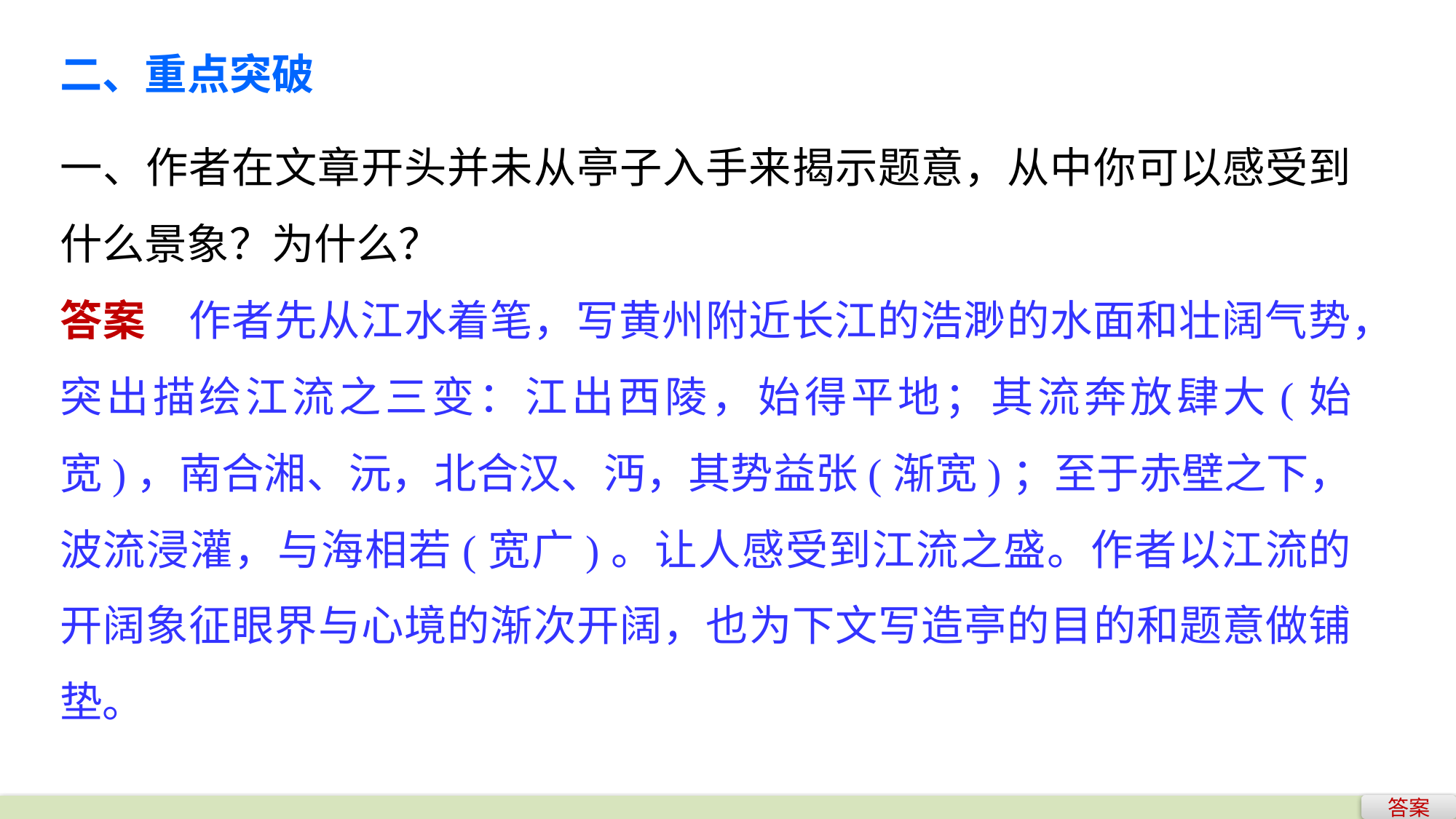

二、重点突破
一、作者在文章开头并未从亭子入手来揭示题意，从中你可以感受到什么景象？为什么？
答案　作者先从江水着笔，写黄州附近长江的浩渺的水面和壮阔气势，突出描绘江流之三变：江出西陵，始得平地；其流奔放肆大(始宽)，南合湘、沅，北合汉、沔，其势益张(渐宽)；至于赤壁之下，波流浸灌，与海相若(宽广)。让人感受到江流之盛。作者以江流的开阔象征眼界与心境的渐次开阔，也为下文写造亭的目的和题意做铺垫。
答案